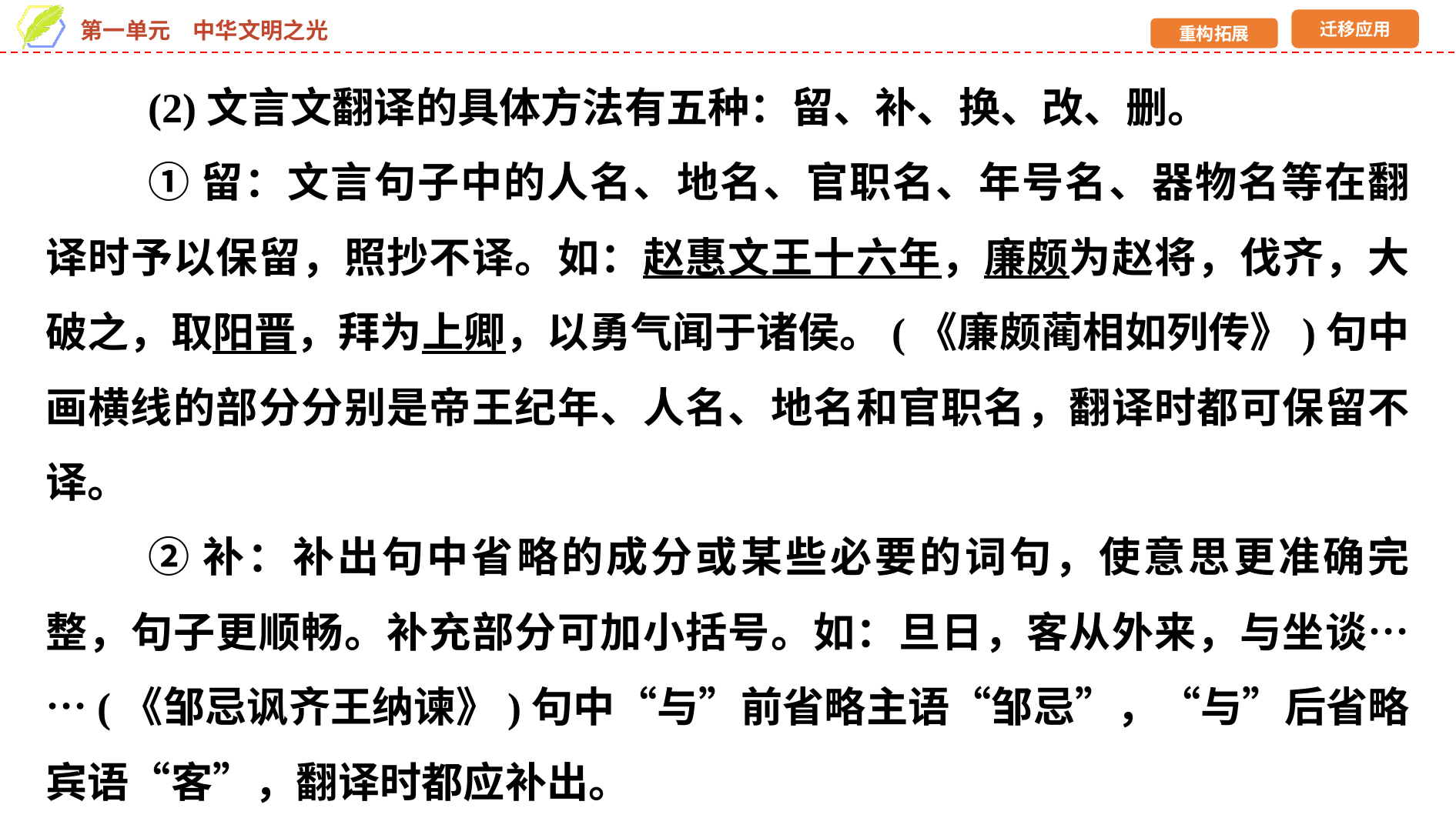

(2)文言文翻译的具体方法有五种：留、补、换、改、删。
①留：文言句子中的人名、地名、官职名、年号名、器物名等在翻译时予以保留，照抄不译。如：赵惠文王十六年，廉颇为赵将，伐齐，大破之，取阳晋，拜为上卿，以勇气闻于诸侯。(《廉颇蔺相如列传》)句中画横线的部分分别是帝王纪年、人名、地名和官职名，翻译时都可保留不译。
②补：补出句中省略的成分或某些必要的词句，使意思更准确完整，句子更顺畅。补充部分可加小括号。如：旦日，客从外来，与坐谈……(《邹忌讽齐王纳谏》)句中“与”前省略主语“邹忌”，“与”后省略宾语“客”，翻译时都应补出。